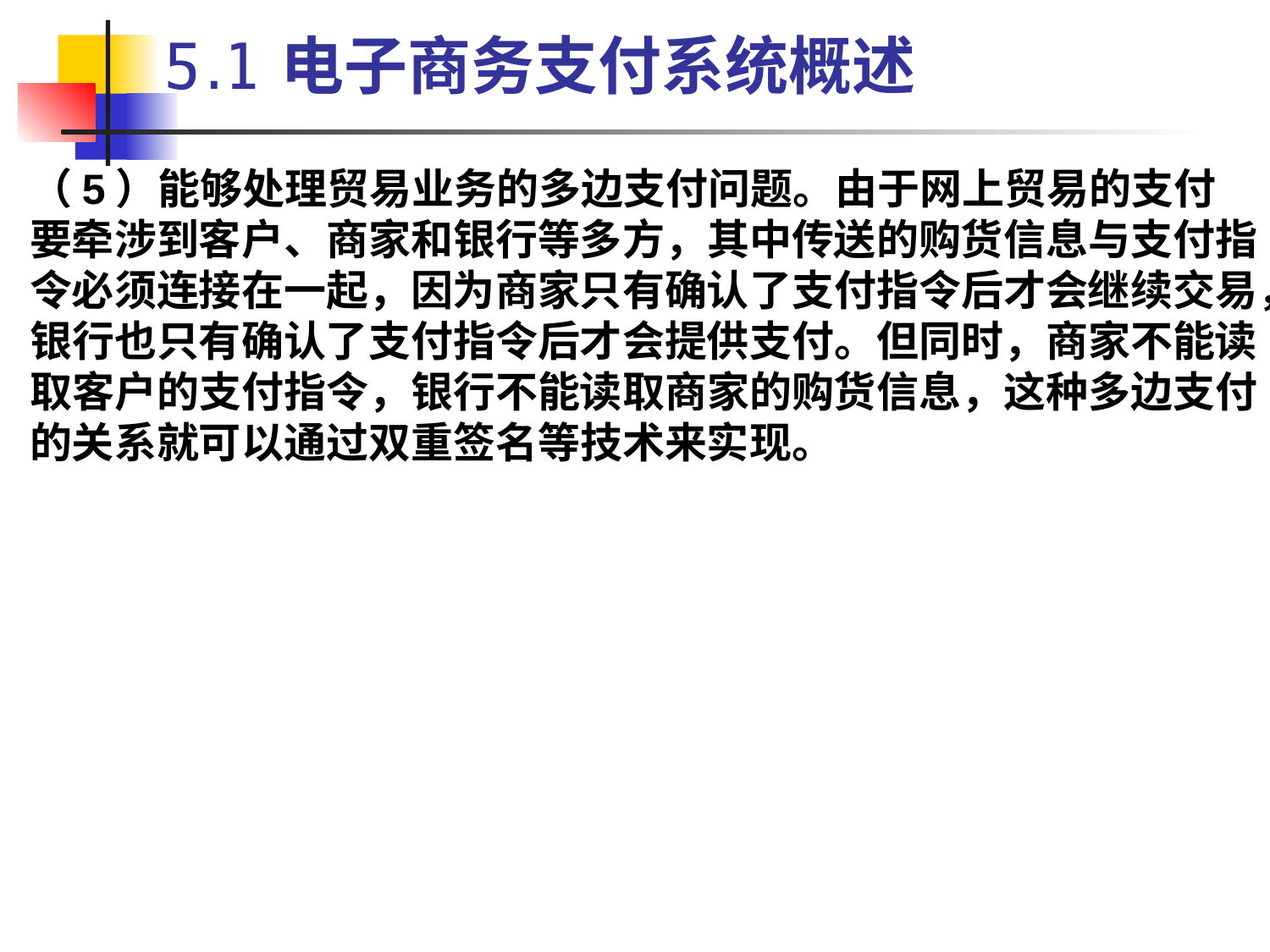

5.1电子商务支付系统概述
（5）能够处理贸易业务的多边支付问题。由于网上贸易的支付要牵涉到客户、商家和银行等多方，其中传送的购货信息与支付指令必须连接在一起，因为商家只有确认了支付指令后才会继续交易，银行也只有确认了支付指令后才会提供支付。但同时，商家不能读取客户的支付指令，银行不能读取商家的购货信息，这种多边支付的关系就可以通过双重签名等技术来实现。